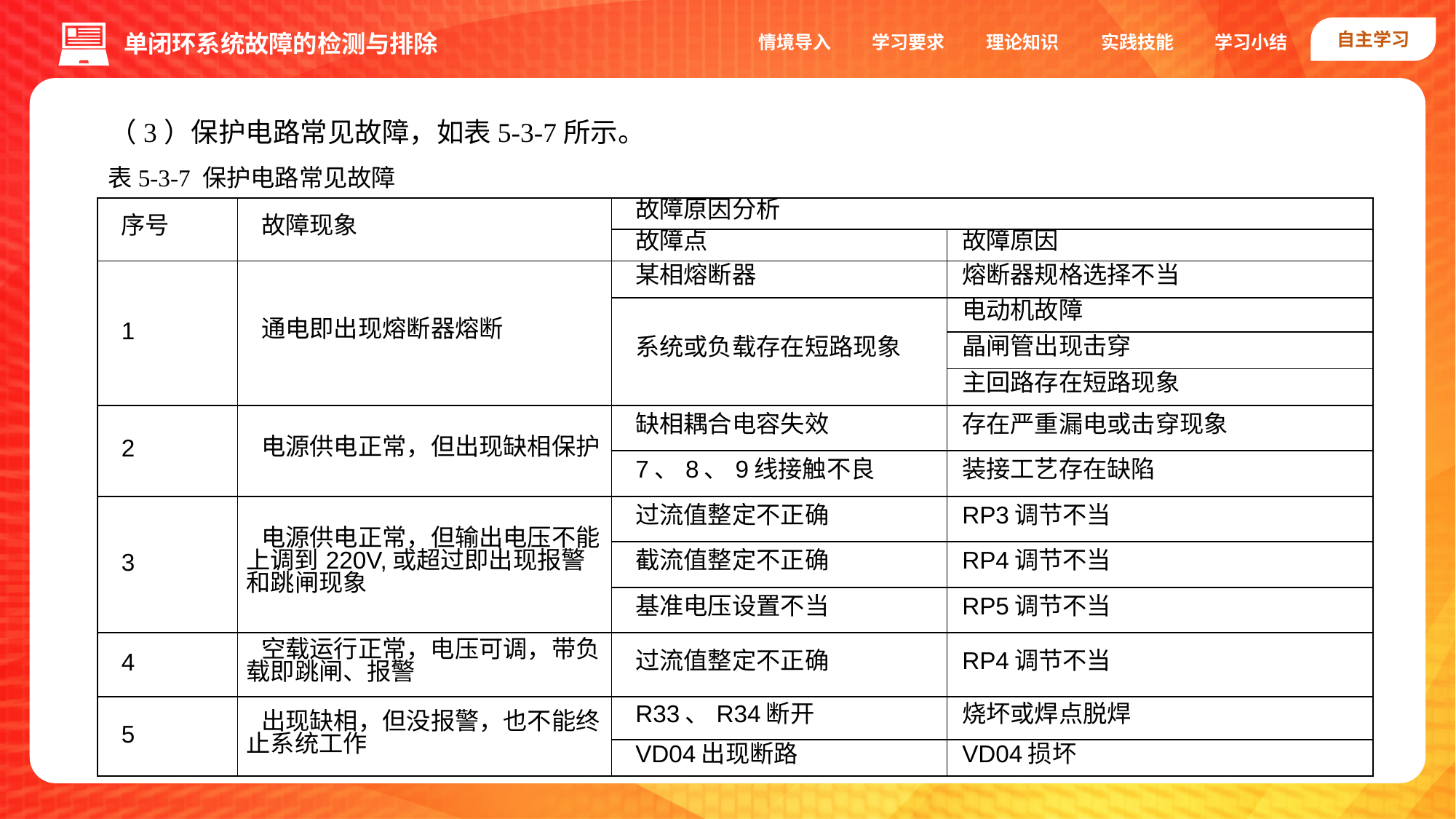

自主学习
实践技能
情境导入
学习要求
理论知识
学习小结

单闭环系统故障的检测与排除

（3）保护电路常见故障，如表5-3-7所示。
表5-3-7 保护电路常见故障
| 序号 | 故障现象 | 故障原因分析 |  |
| --- | --- | --- | --- |
|  |  | 故障点 | 故障原因 |
| 1 | 通电即出现熔断器熔断 | 某相熔断器 | 熔断器规格选择不当 |
|  |  | 系统或负载存在短路现象 | 电动机故障 |
|  |  |  | 晶闸管出现击穿 |
|  |  |  | 主回路存在短路现象 |
| 2 | 电源供电正常，但出现缺相保护 | 缺相耦合电容失效 | 存在严重漏电或击穿现象 |
|  |  | 7、8、9线接触不良 | 装接工艺存在缺陷 |
| 3 | 电源供电正常，但输出电压不能上调到220V,或超过即出现报警和跳闸现象 | 过流值整定不正确 | RP3调节不当 |
|  |  | 截流值整定不正确 | RP4调节不当 |
|  |  | 基准电压设置不当 | RP5调节不当 |
| 4 | 空载运行正常，电压可调，带负载即跳闸、报警 | 过流值整定不正确 | RP4调节不当 |
| 5 | 出现缺相，但没报警，也不能终止系统工作 | R33、R34断开 | 烧坏或焊点脱焊 |
|  |  | VD04出现断路 | VD04损坏 |